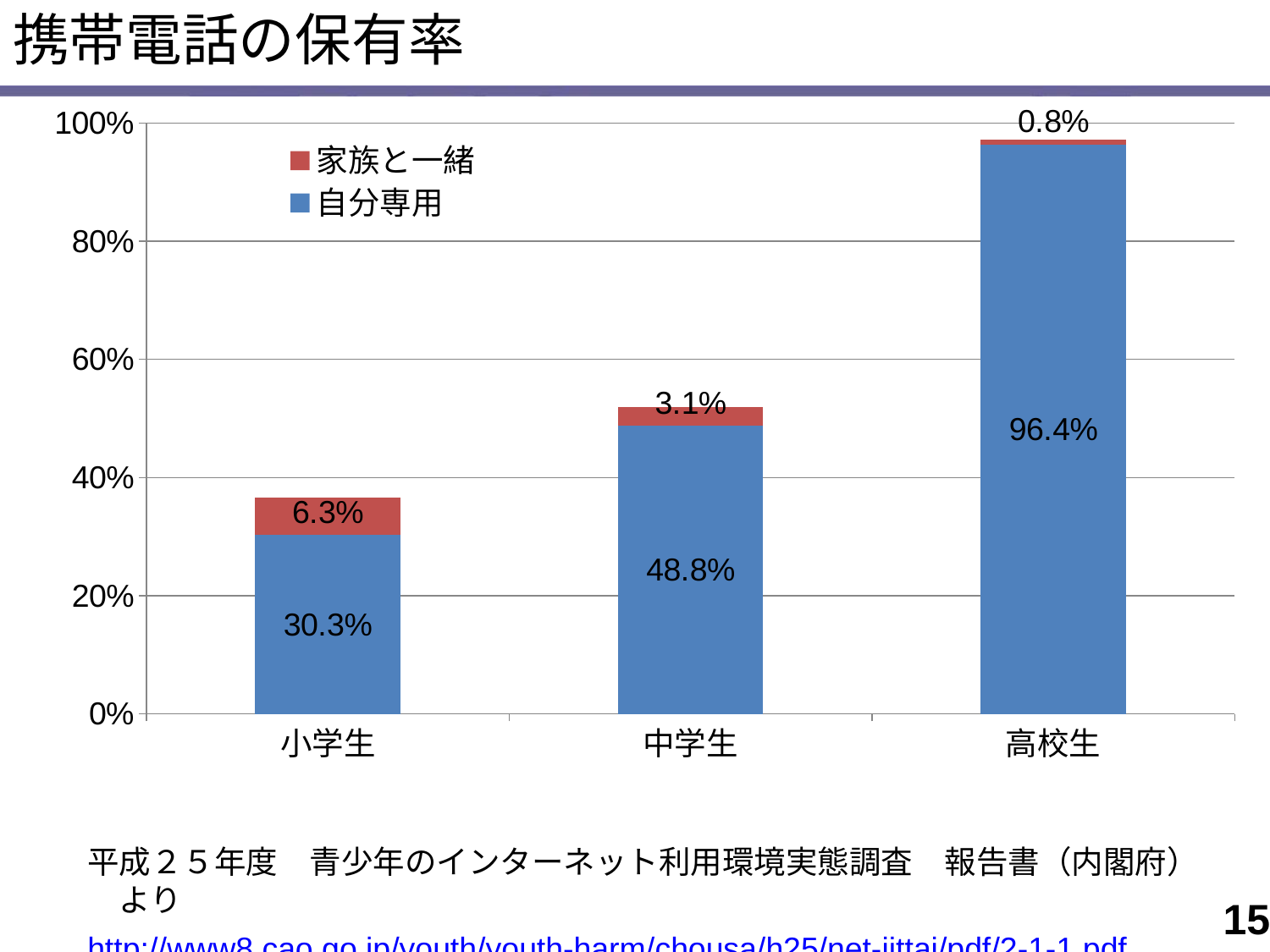

携帯電話の保有率

### Chart

| Category | 自分専用 | 家族と一緒 |
|---|---|---|
| 小学生 | 0.303 | 0.063 |
| 中学生 | 0.488 | 0.031 |
| 高校生 | 0.964 | 0.008 |
平成２５年度　青少年のインターネット利用環境実態調査　報告書（内閣府）　より
http://www8.cao.go.jp/youth/youth-harm/chousa/h25/net-jittai/pdf/2-1-1.pdf
15